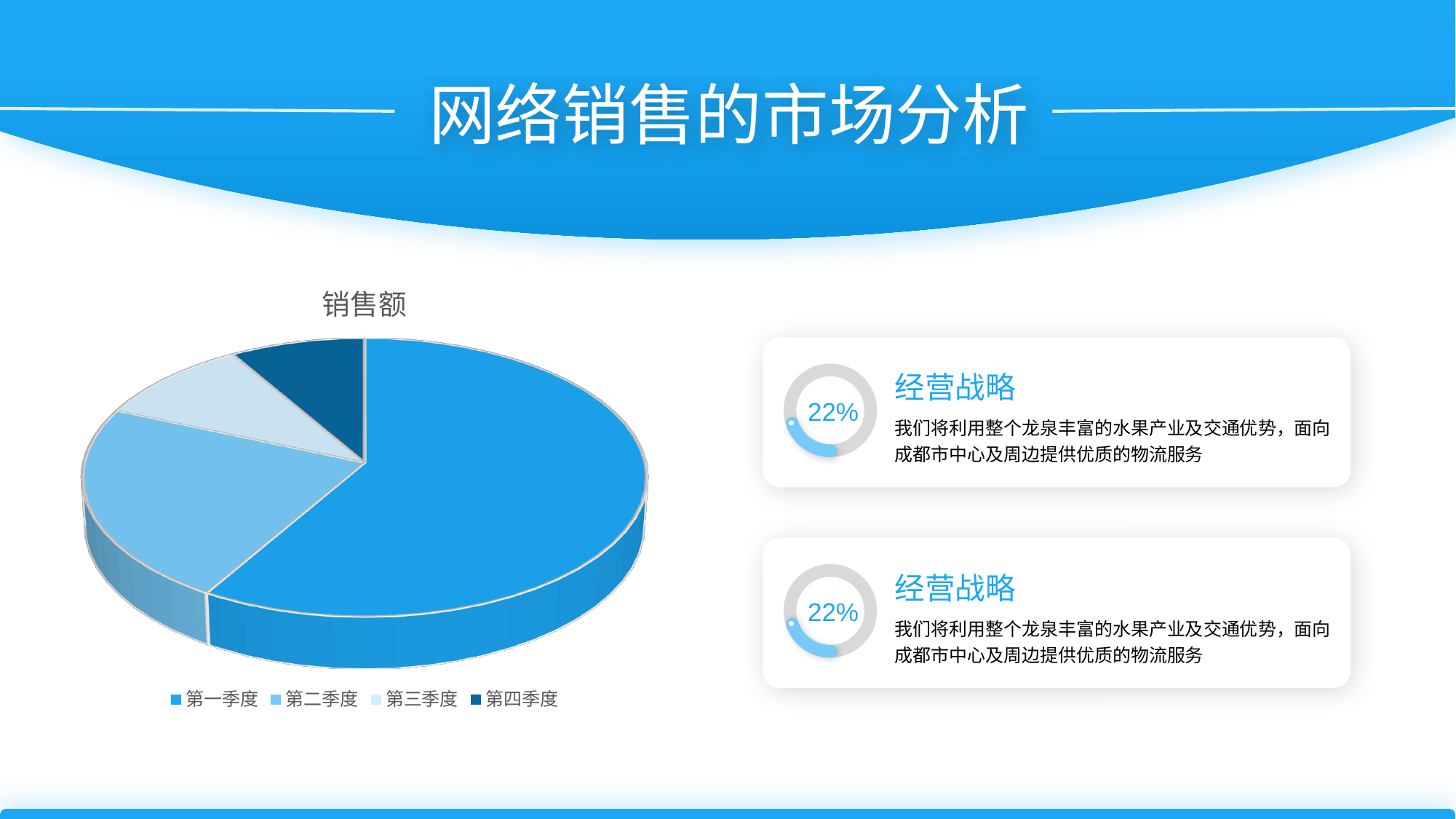

网络销售的市场分析

[unsupported chart]

经营战略

22%
我们将利用整个龙泉丰富的水果产业及交通优势，面向成都市中心及周边提供优质的物流服务

经营战略

22%
我们将利用整个龙泉丰富的水果产业及交通优势，面向成都市中心及周边提供优质的物流服务